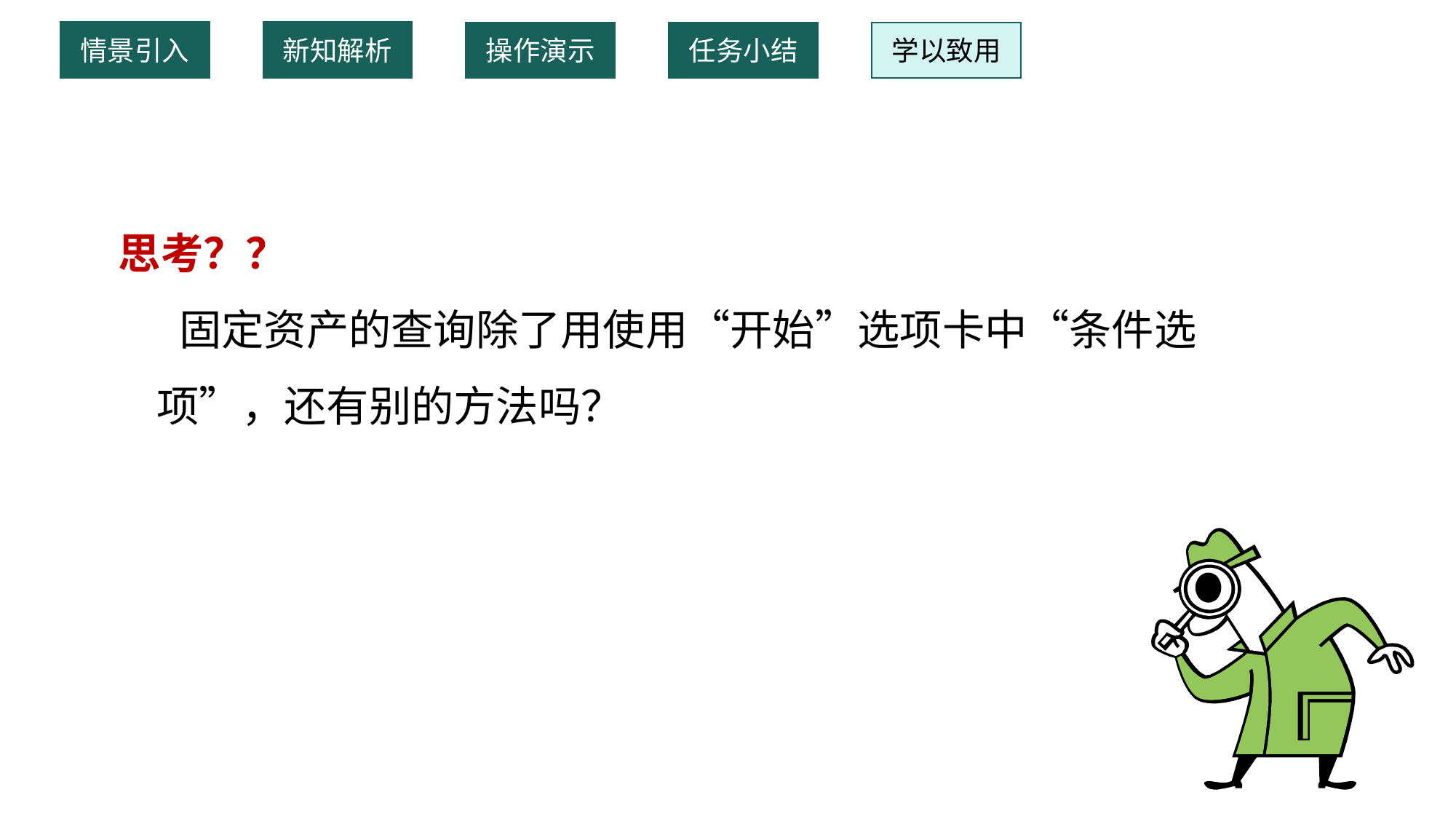

情景引入
新知解析
操作演示
任务小结
学以致用
   思考？？
        固定资产的查询除了用使用“开始”选项卡中“条件选项”，还有别的方法吗？